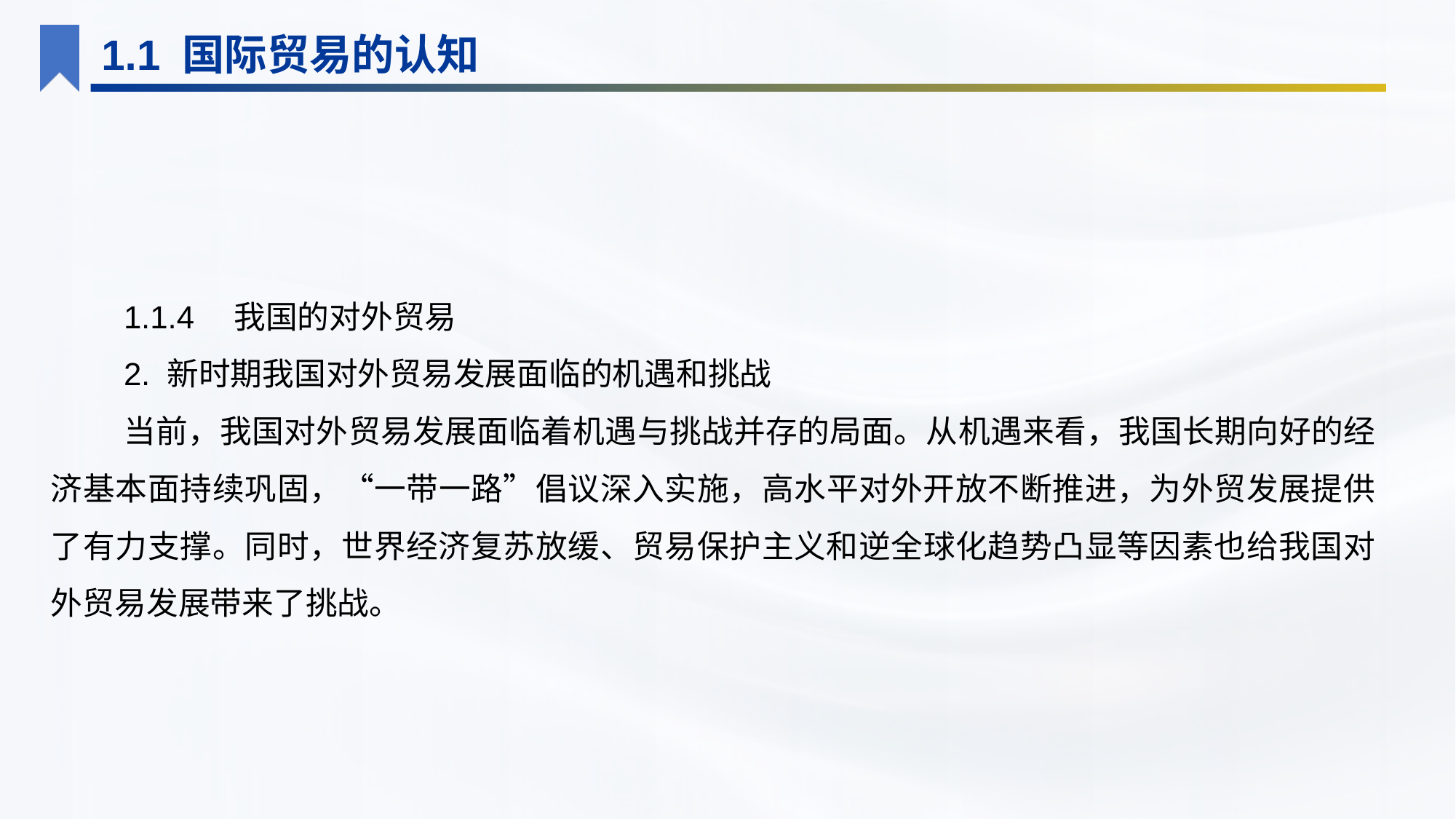

1.1 国际贸易的认知
1.1.4　我国的对外贸易
2. 新时期我国对外贸易发展面临的机遇和挑战
当前，我国对外贸易发展面临着机遇与挑战并存的局面。从机遇来看，我国长期向好的经济基本面持续巩固，“一带一路”倡议深入实施，高水平对外开放不断推进，为外贸发展提供了有力支撑。同时，世界经济复苏放缓、贸易保护主义和逆全球化趋势凸显等因素也给我国对外贸易发展带来了挑战。